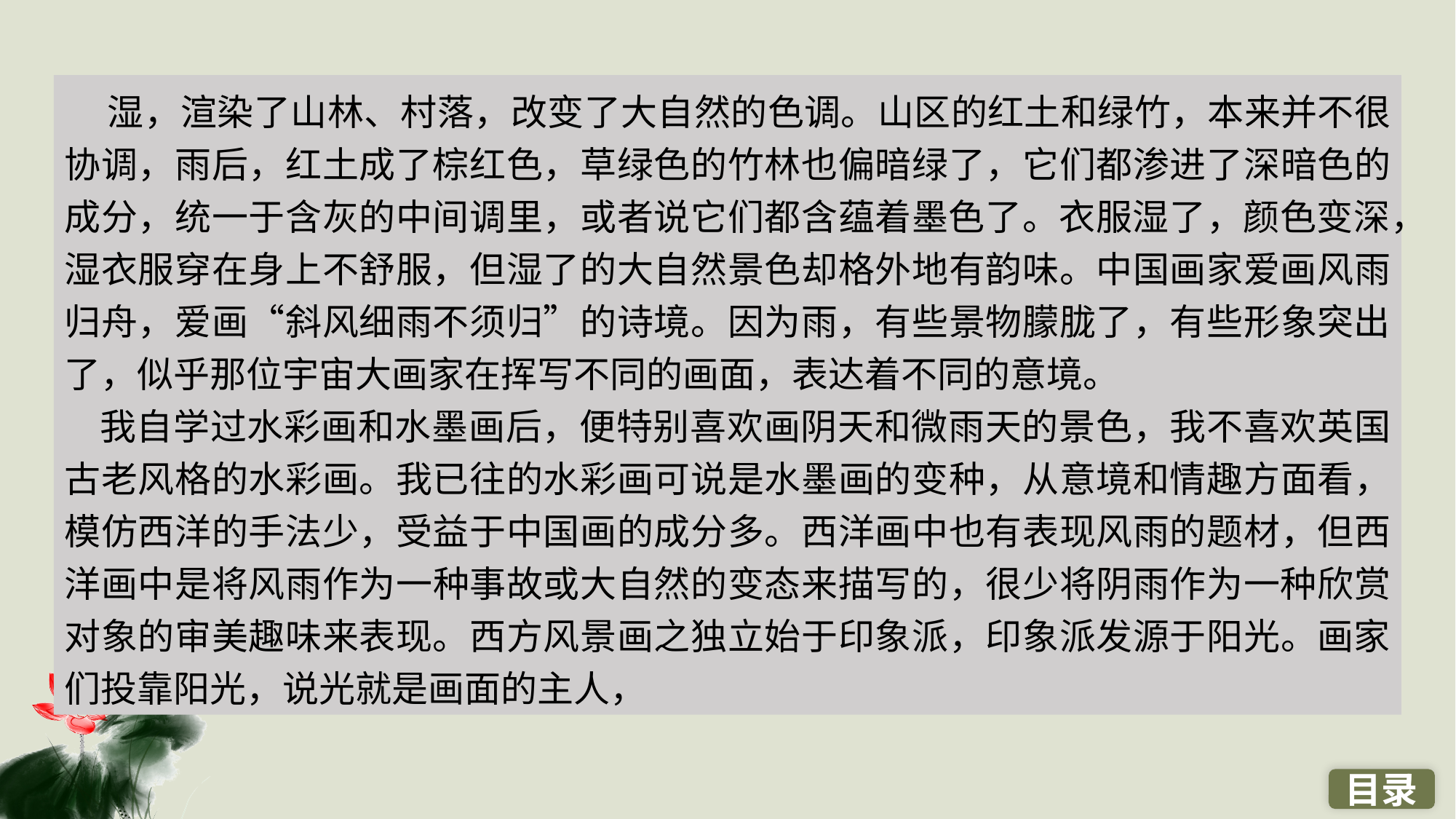

湿，渲染了山林、村落，改变了大自然的色调。山区的红土和绿竹，本来并不很协调，雨后，红土成了棕红色，草绿色的竹林也偏暗绿了，它们都渗进了深暗色的成分，统一于含灰的中间调里，或者说它们都含蕴着墨色了。衣服湿了，颜色变深，湿衣服穿在身上不舒服，但湿了的大自然景色却格外地有韵味。中国画家爱画风雨归舟，爱画“斜风细雨不须归”的诗境。因为雨，有些景物朦胧了，有些形象突出了，似乎那位宇宙大画家在挥写不同的画面，表达着不同的意境。
   我自学过水彩画和水墨画后，便特别喜欢画阴天和微雨天的景色，我不喜欢英国古老风格的水彩画。我已往的水彩画可说是水墨画的变种，从意境和情趣方面看，模仿西洋的手法少，受益于中国画的成分多。西洋画中也有表现风雨的题材，但西洋画中是将风雨作为一种事故或大自然的变态来描写的，很少将阴雨作为一种欣赏对象的审美趣味来表现。西方风景画之独立始于印象派，印象派发源于阳光。画家们投靠阳光，说光就是画面的主人，